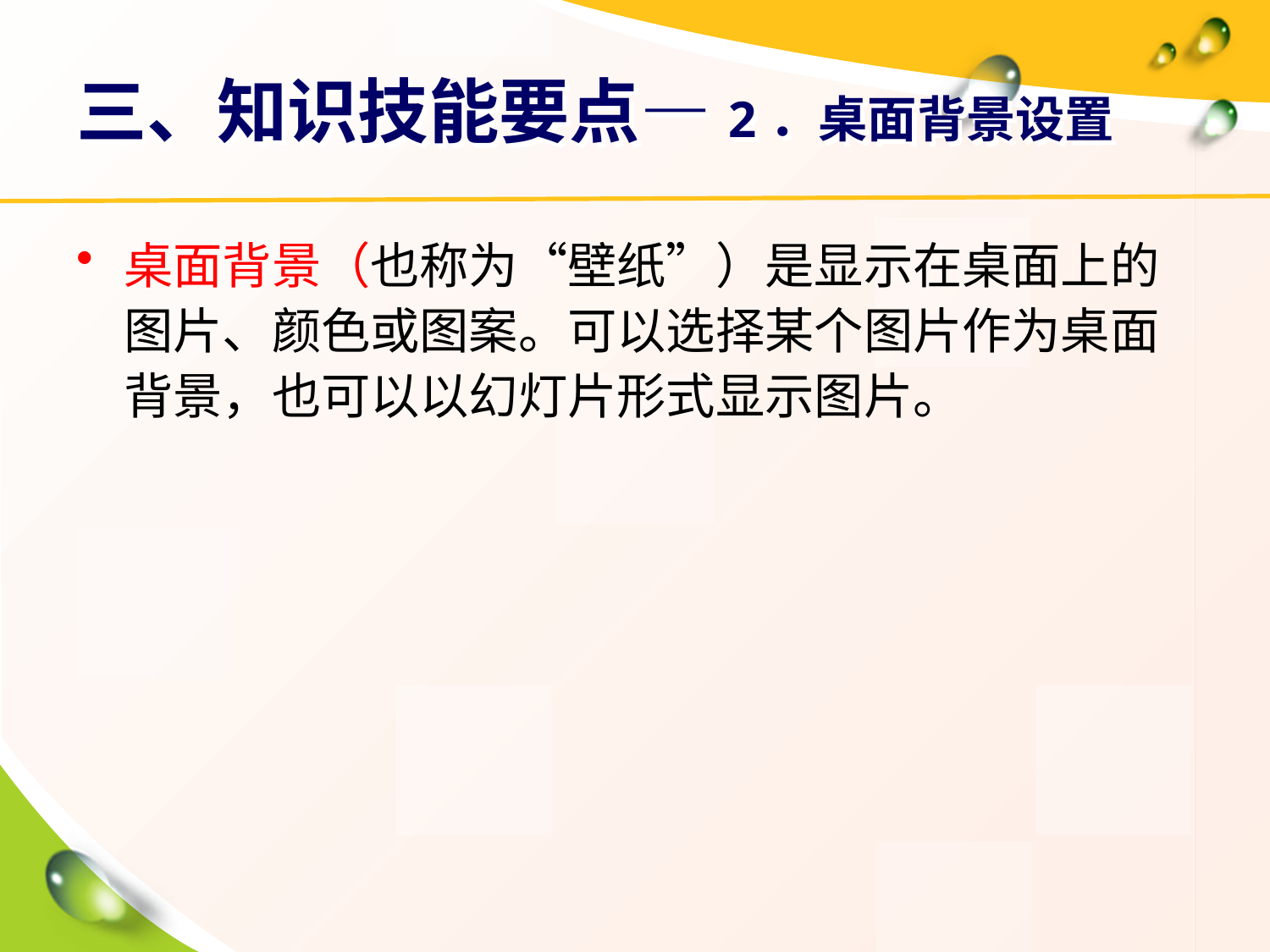

# 三、知识技能要点—2．桌面背景设置
桌面背景（也称为“壁纸”）是显示在桌面上的图片、颜色或图案。可以选择某个图片作为桌面背景，也可以以幻灯片形式显示图片。